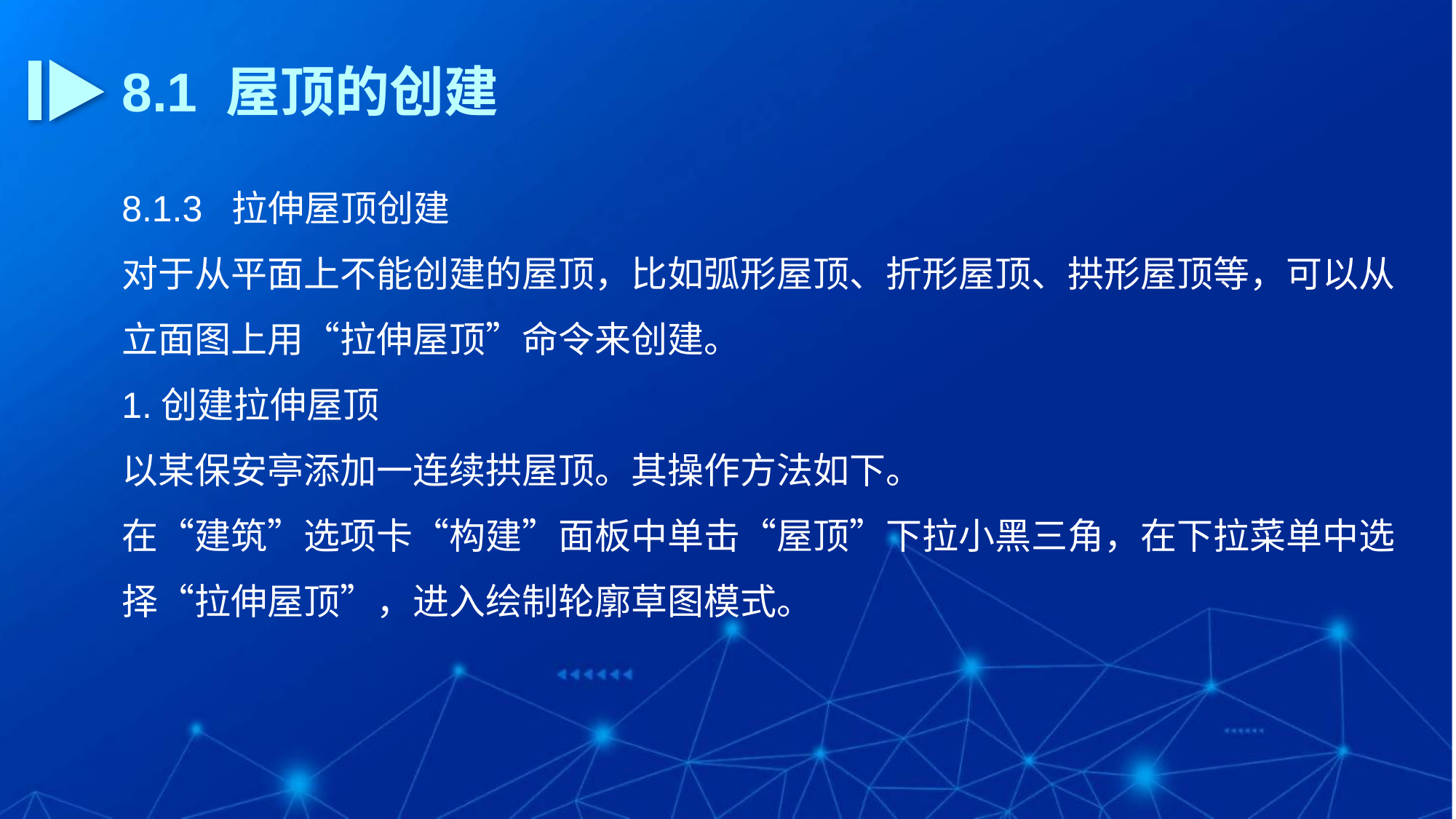

8.1 屋顶的创建

8.1.3  拉伸屋顶创建
对于从平面上不能创建的屋顶，比如弧形屋顶、折形屋顶、拱形屋顶等，可以从立面图上用“拉伸屋顶”命令来创建。
1.创建拉伸屋顶
以某保安亭添加一连续拱屋顶。其操作方法如下。
在“建筑”选项卡“构建”面板中单击“屋顶”下拉小黑三角，在下拉菜单中选择“拉伸屋顶”，进入绘制轮廓草图模式。